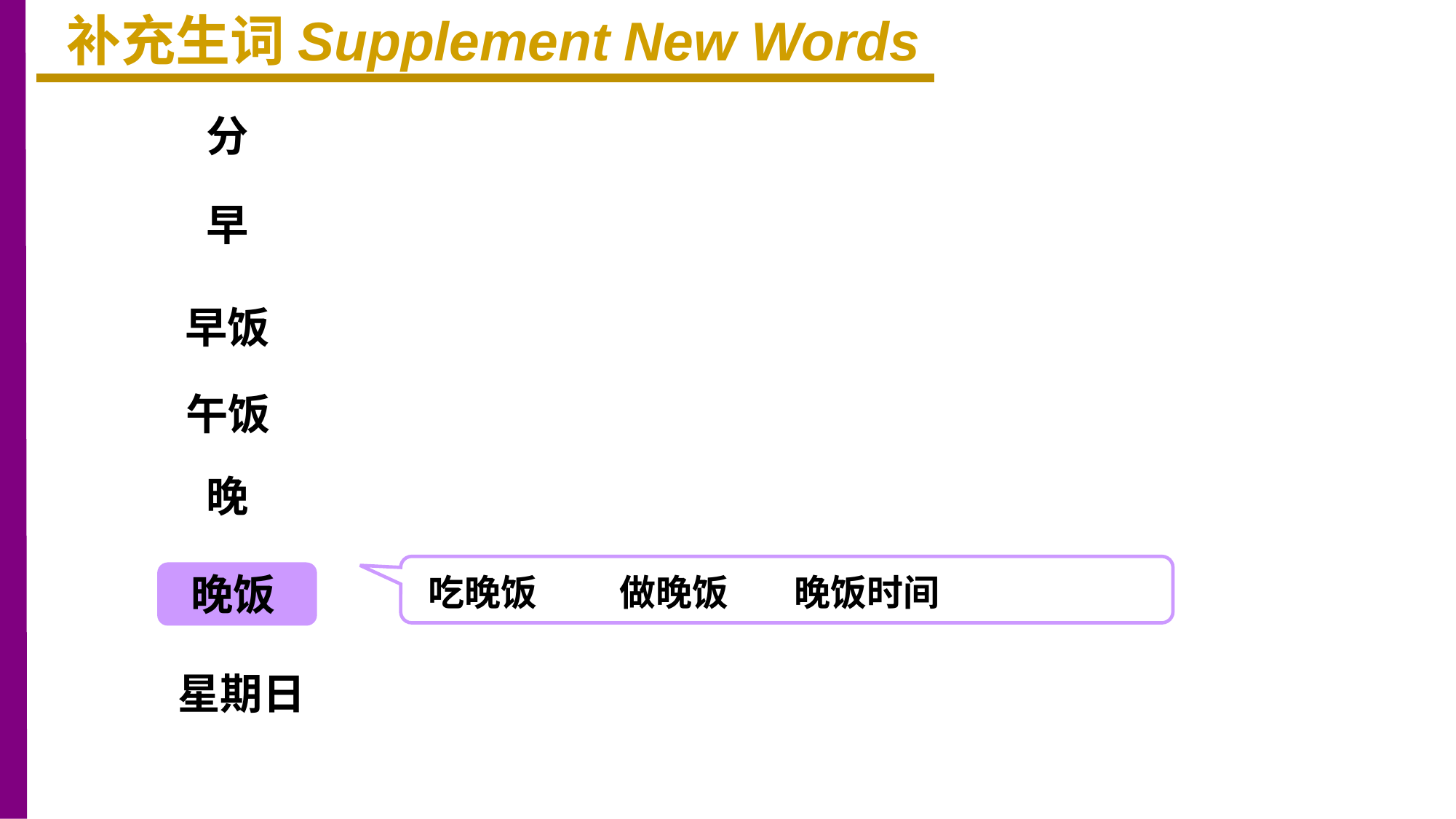

补充生词Supplement New Words
分
早
早饭
午饭
晚

晚饭
吃晚饭          做晚饭        晚饭时间
星期日